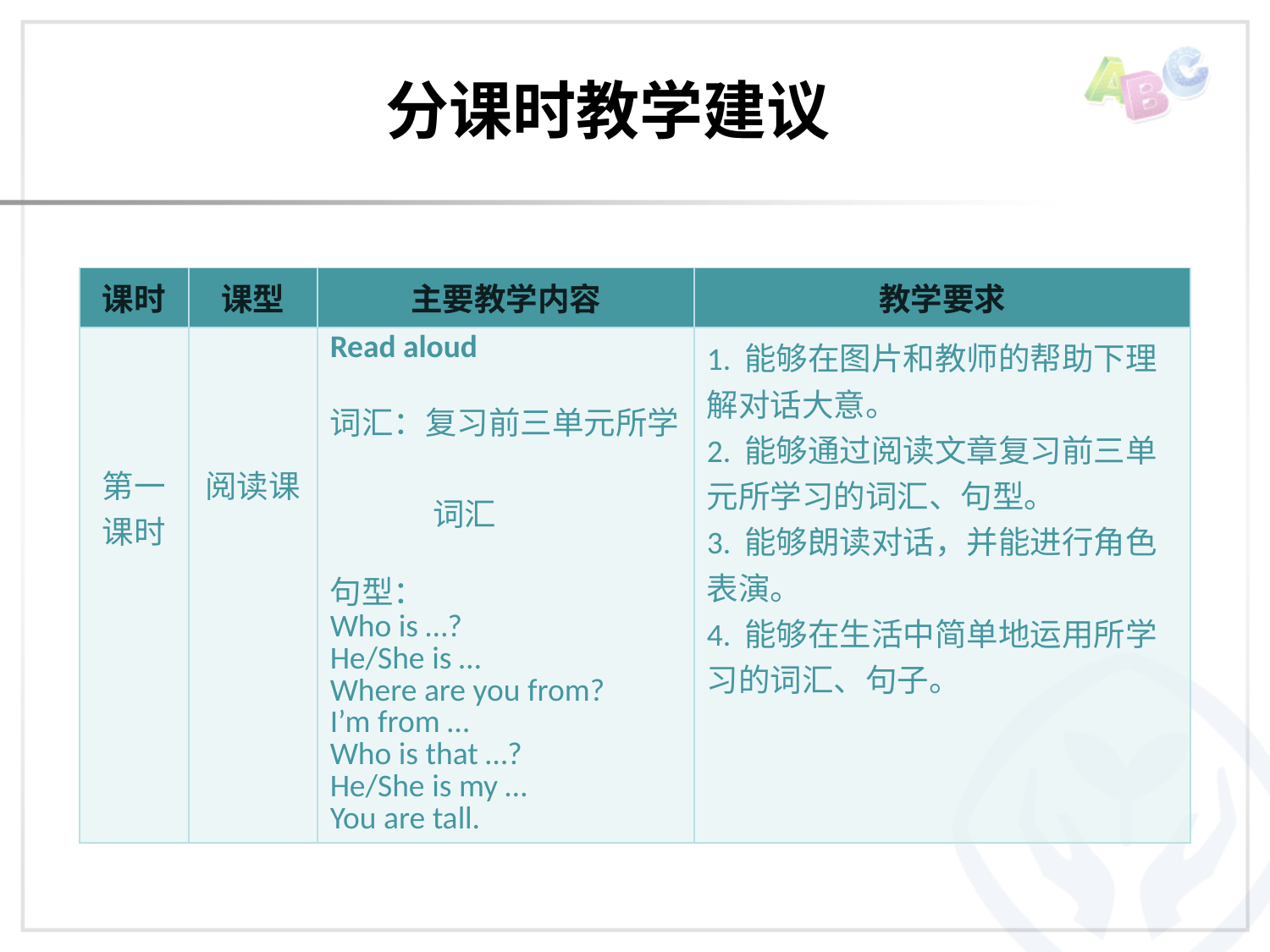

分课时教学建议
| 课时 | 课型 | 主要教学内容 | 教学要求 |
| --- | --- | --- | --- |
| 第一 课时 | 阅读课 | Read aloud 词汇：复习前三单元所学 词汇 句型： Who is …? He/She is … Where are you from? I’m from … Who is that …? He/She is my … You are tall. | 1. 能够在图片和教师的帮助下理解对话大意。 2. 能够通过阅读文章复习前三单元所学习的词汇、句型。 3. 能够朗读对话，并能进行角色表演。 4. 能够在生活中简单地运用所学习的词汇、句子。 |